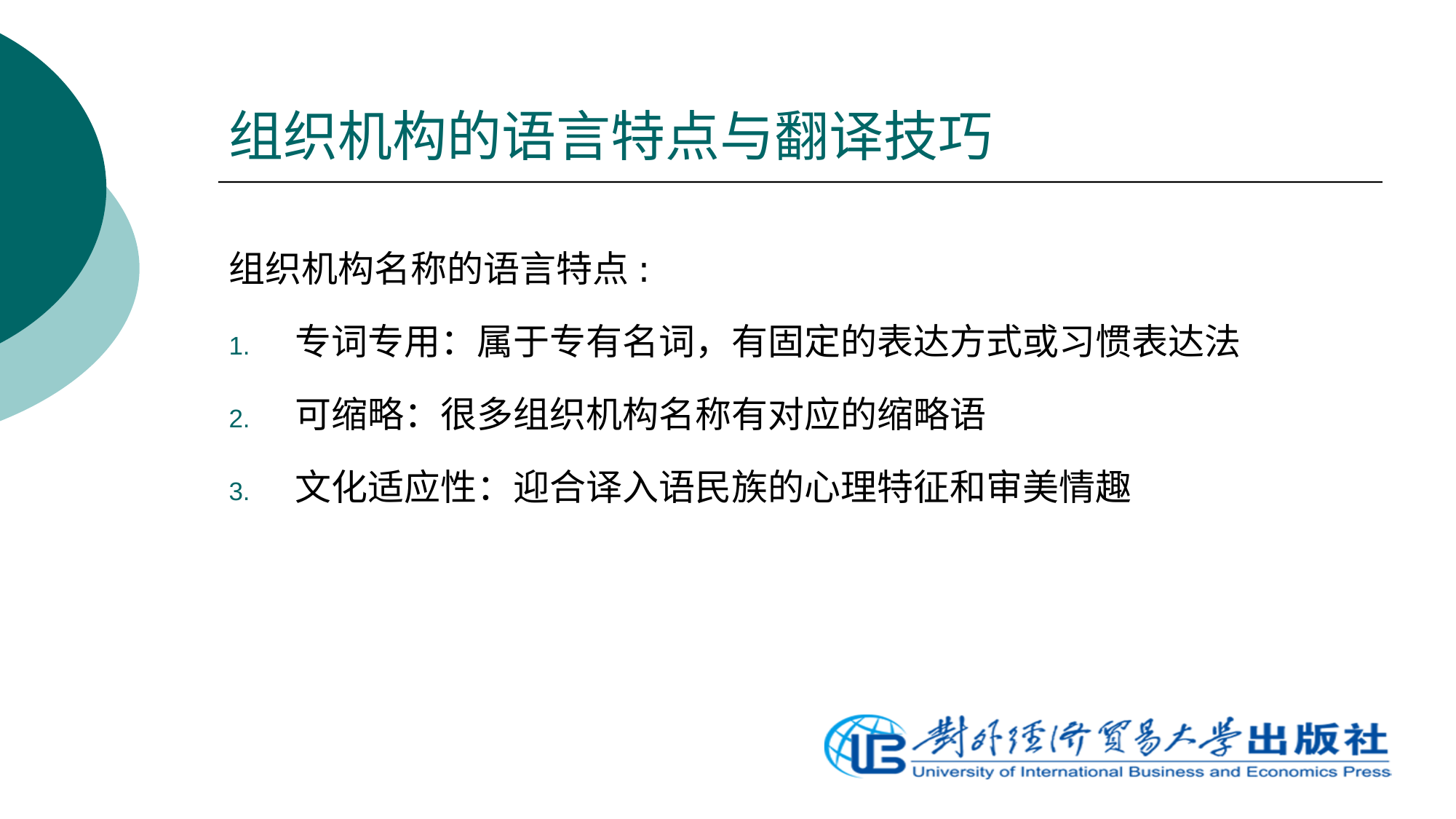

# 组织机构的语言特点与翻译技巧
组织机构名称的语言特点:
专词专用：属于专有名词，有固定的表达方式或习惯表达法
可缩略：很多组织机构名称有对应的缩略语
文化适应性：迎合译入语民族的心理特征和审美情趣